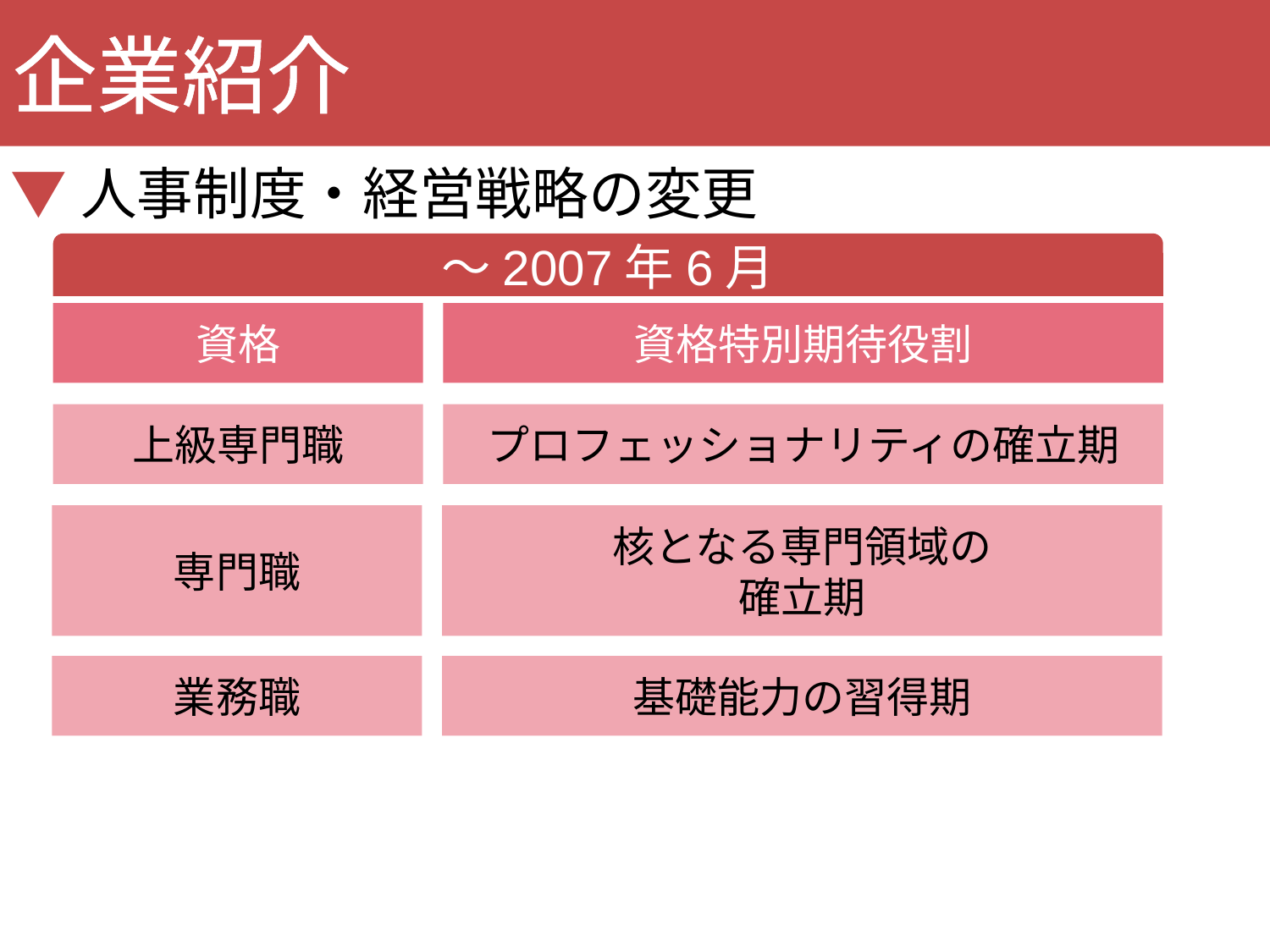

企業紹介
▼人事制度・経営戦略の変更
～2007年6月
資格
資格特別期待役割
上級専門職
プロフェッショナリティの確立期
専門職
核となる専門領域の
確立期
業務職
基礎能力の習得期